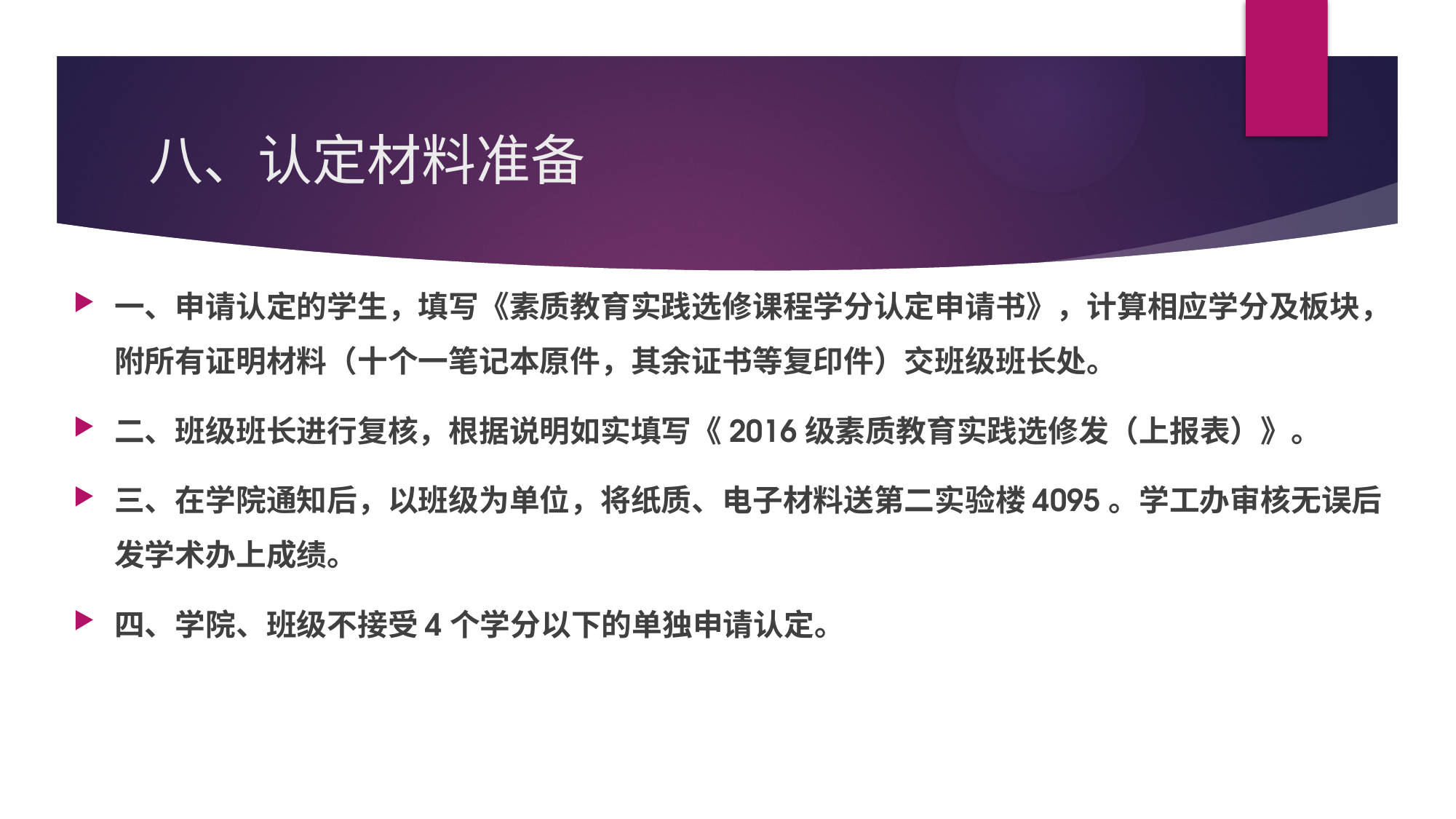

# 八、认定材料准备
一、申请认定的学生，填写《素质教育实践选修课程学分认定申请书》，计算相应学分及板块，附所有证明材料（十个一笔记本原件，其余证书等复印件）交班级班长处。
二、班级班长进行复核，根据说明如实填写《2016级素质教育实践选修发（上报表）》。
三、在学院通知后，以班级为单位，将纸质、电子材料送第二实验楼4095。学工办审核无误后发学术办上成绩。
四、学院、班级不接受4个学分以下的单独申请认定。